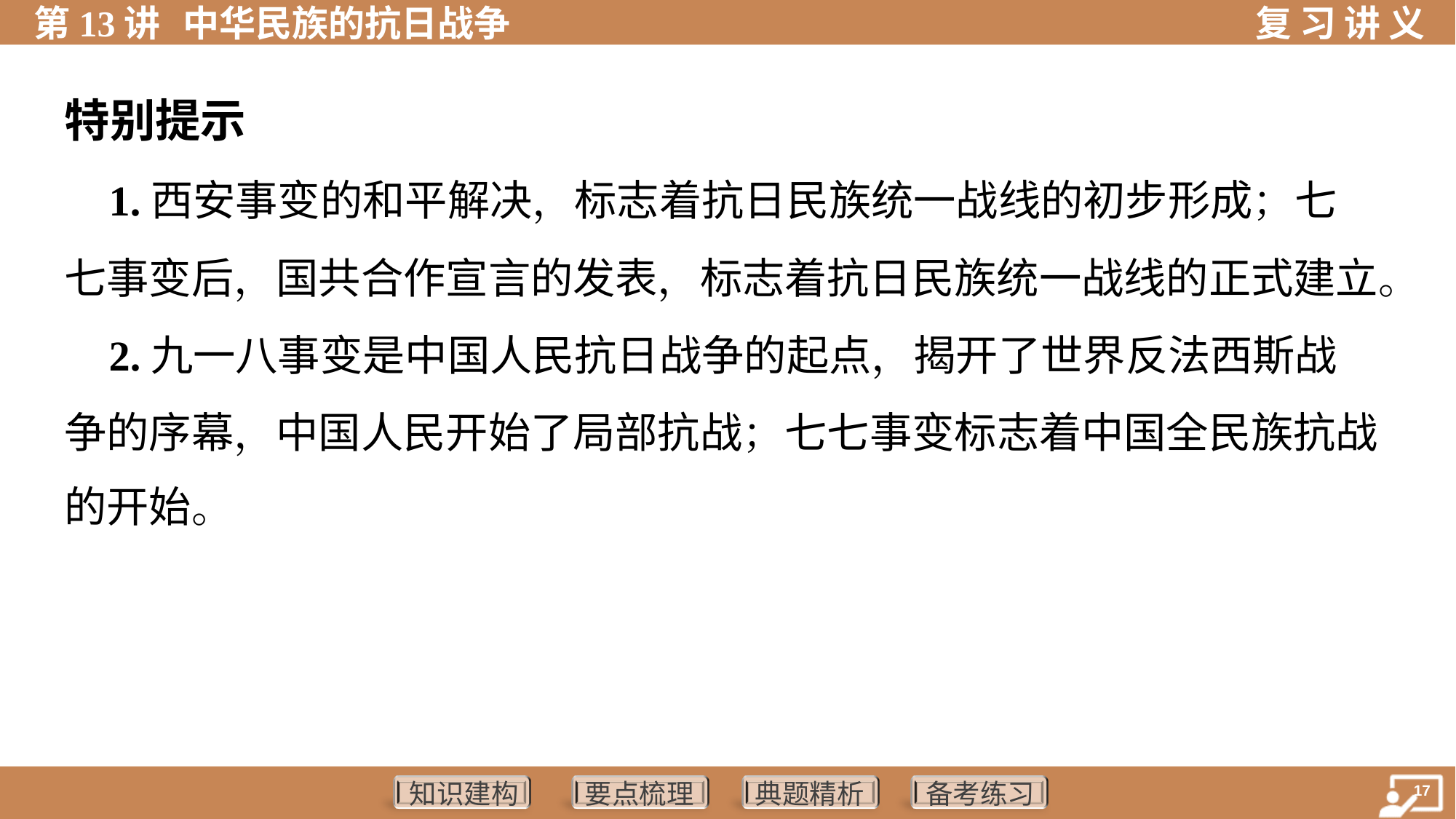

特别提示
    1.西安事变的和平解决，标志着抗日民族统一战线的初步形成；七
七事变后，国共合作宣言的发表，标志着抗日民族统一战线的正式建立。
    2.九一八事变是中国人民抗日战争的起点，揭开了世界反法西斯战
争的序幕，中国人民开始了局部抗战；七七事变标志着中国全民族抗战
的开始。